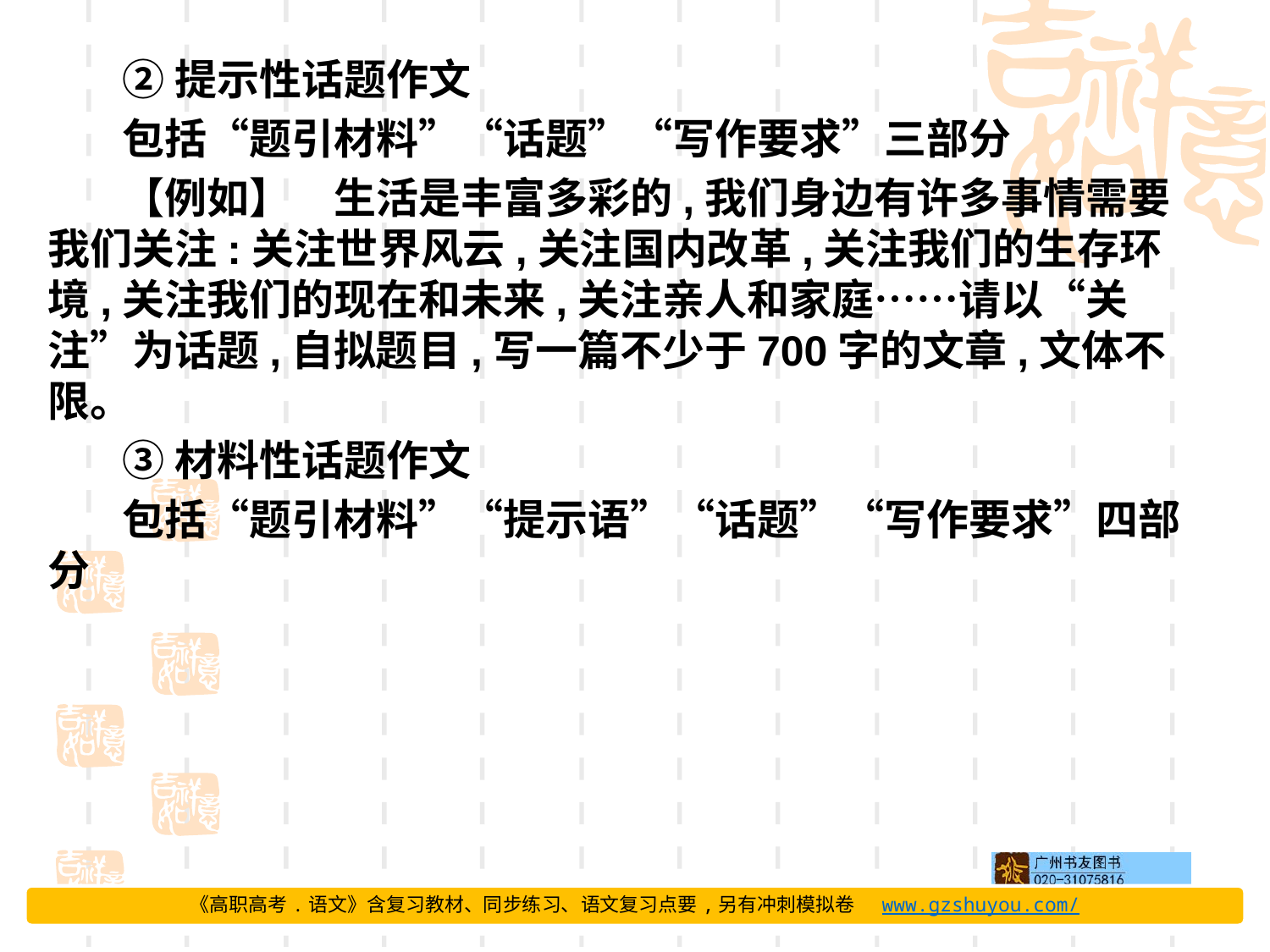

②提示性话题作文
包括“题引材料”“话题”“写作要求”三部分
【例如】　生活是丰富多彩的,我们身边有许多事情需要我们关注:关注世界风云,关注国内改革,关注我们的生存环境,关注我们的现在和未来,关注亲人和家庭……请以“关注”为话题,自拟题目,写一篇不少于700字的文章,文体不限。
③材料性话题作文
包括“题引材料”“提示语”“话题”“写作要求”四部分